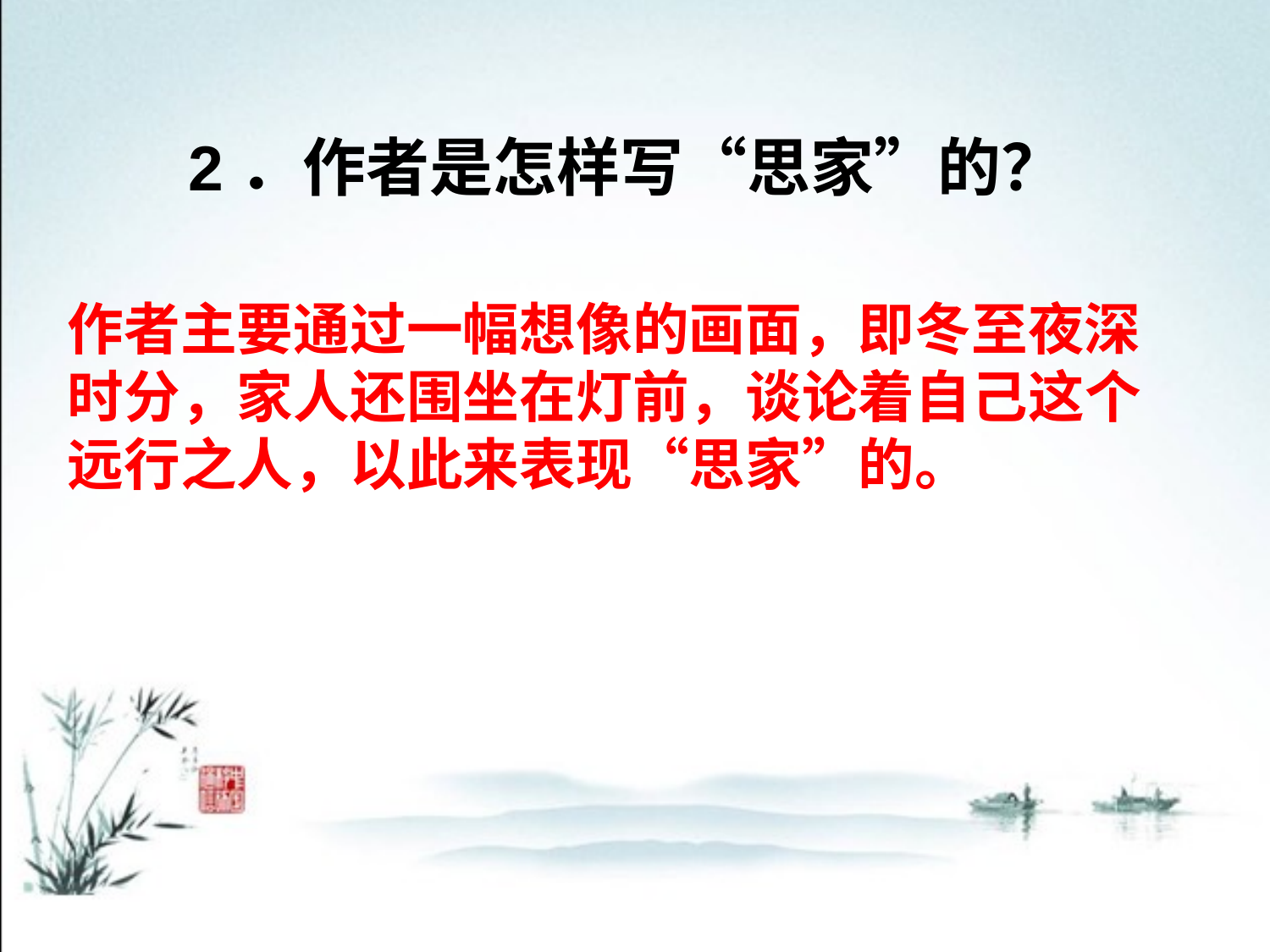

# 2．作者是怎样写“思家”的？
作者主要通过一幅想像的画面，即冬至夜深时分，家人还围坐在灯前，谈论着自己这个远行之人，以此来表现“思家”的。